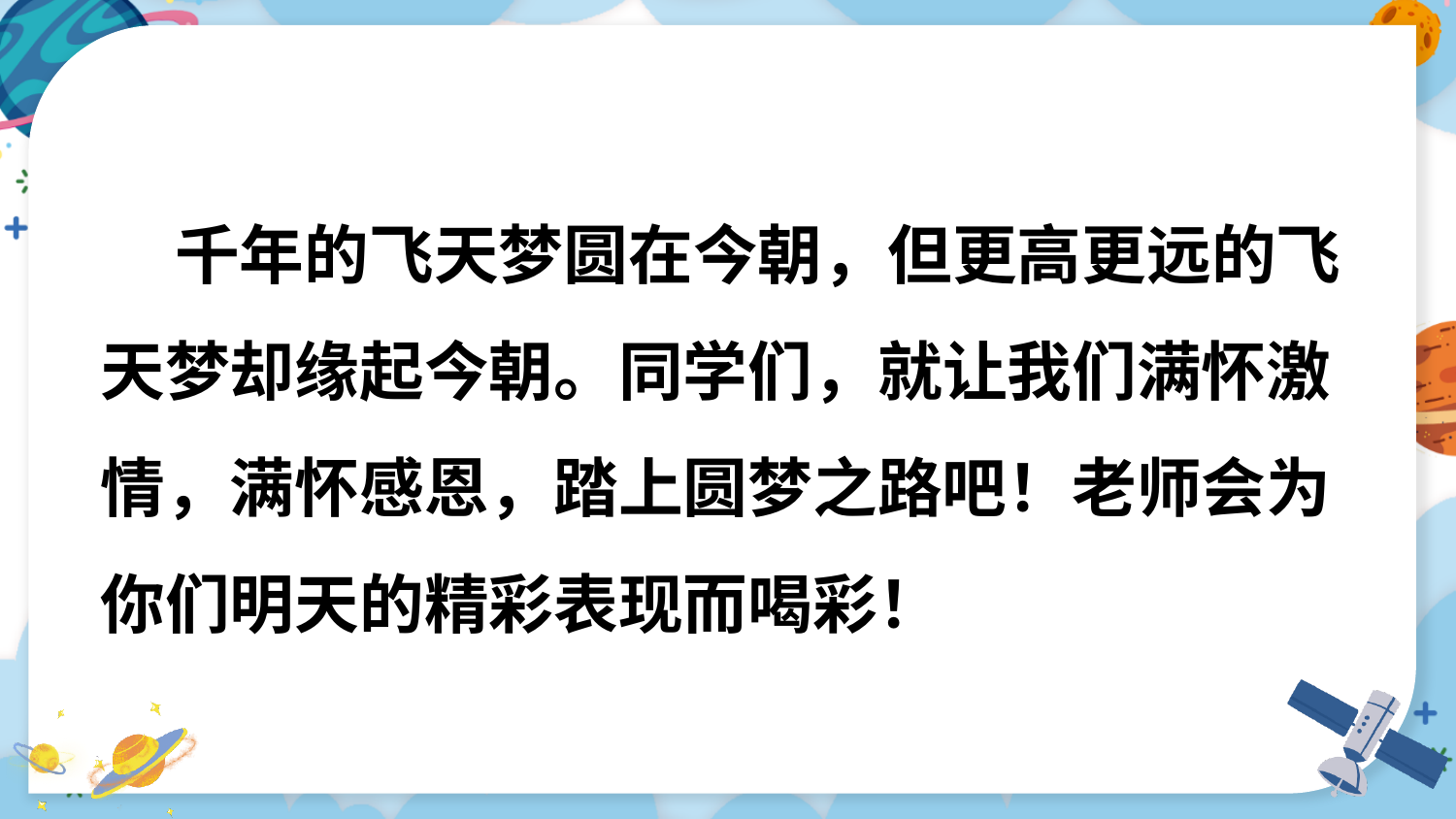

千年的飞天梦圆在今朝，但更高更远的飞天梦却缘起今朝。同学们，就让我们满怀激情，满怀感恩，踏上圆梦之路吧！老师会为你们明天的精彩表现而喝彩！